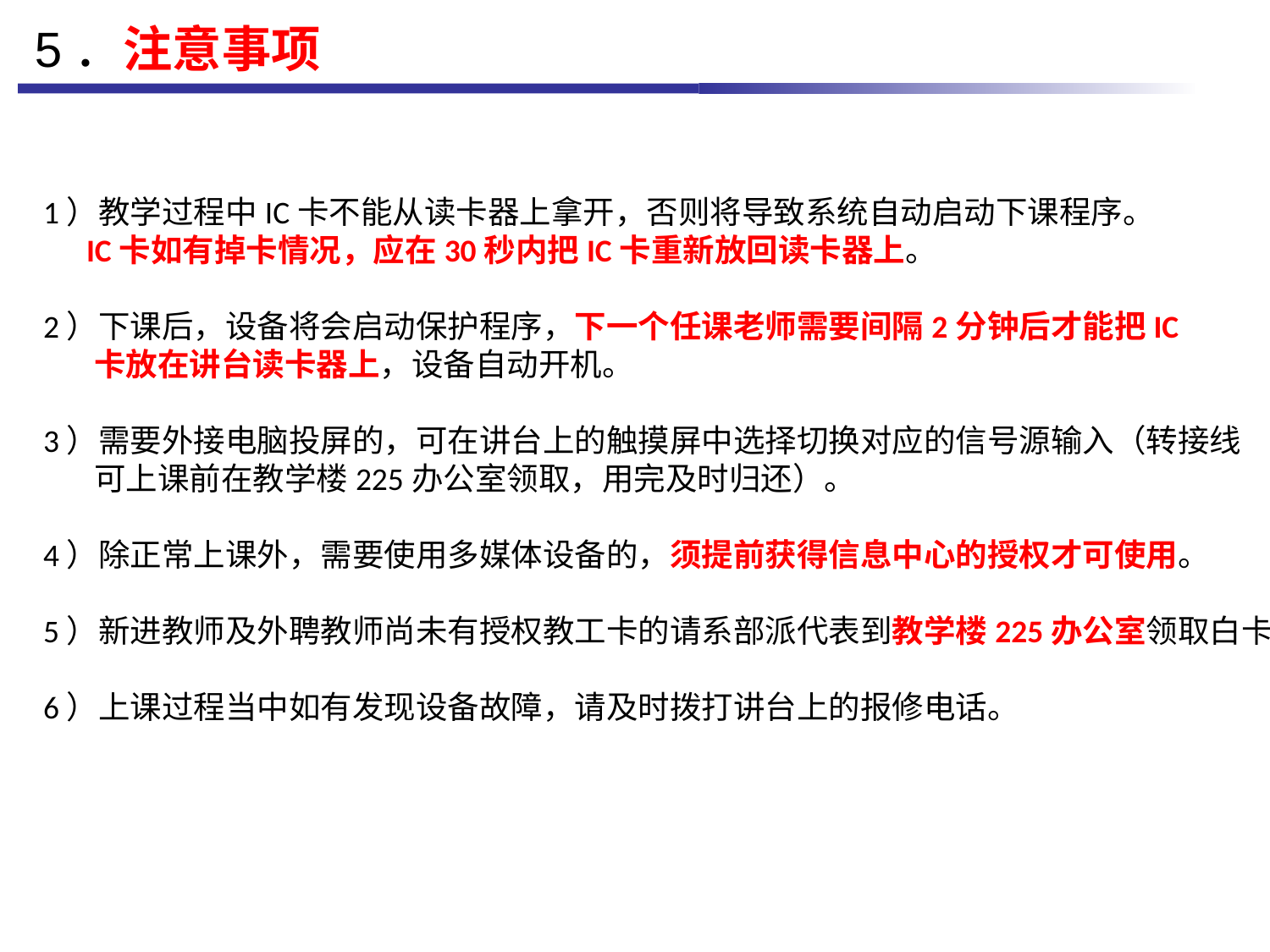

5．注意事项
1）教学过程中IC卡不能从读卡器上拿开，否则将导致系统自动启动下课程序。
      IC卡如有掉卡情况，应在30秒内把IC卡重新放回读卡器上。

2）下课后，设备将会启动保护程序，下一个任课老师需要间隔2分钟后才能把IC
      卡放在讲台读卡器上，设备自动开机。

3）需要外接电脑投屏的，可在讲台上的触摸屏中选择切换对应的信号源输入（转接线
      可上课前在教学楼225办公室领取，用完及时归还）。

4）除正常上课外，需要使用多媒体设备的，须提前获得信息中心的授权才可使用。

5）新进教师及外聘教师尚未有授权教工卡的请系部派代表到教学楼225办公室领取白卡。

6）上课过程当中如有发现设备故障，请及时拨打讲台上的报修电话。